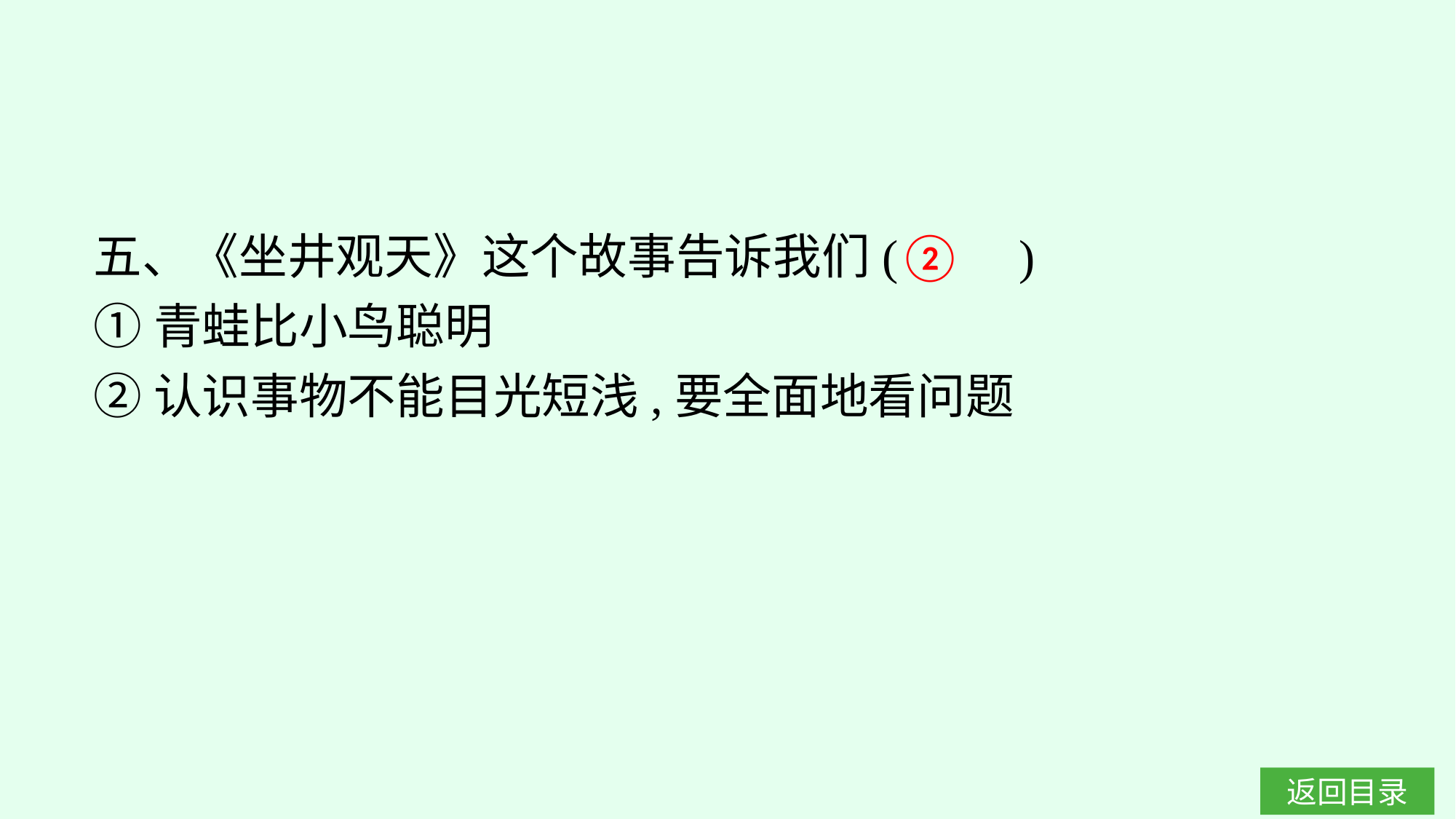

五、《坐井观天》这个故事告诉我们(　　)
①青蛙比小鸟聪明
②认识事物不能目光短浅,要全面地看问题
②